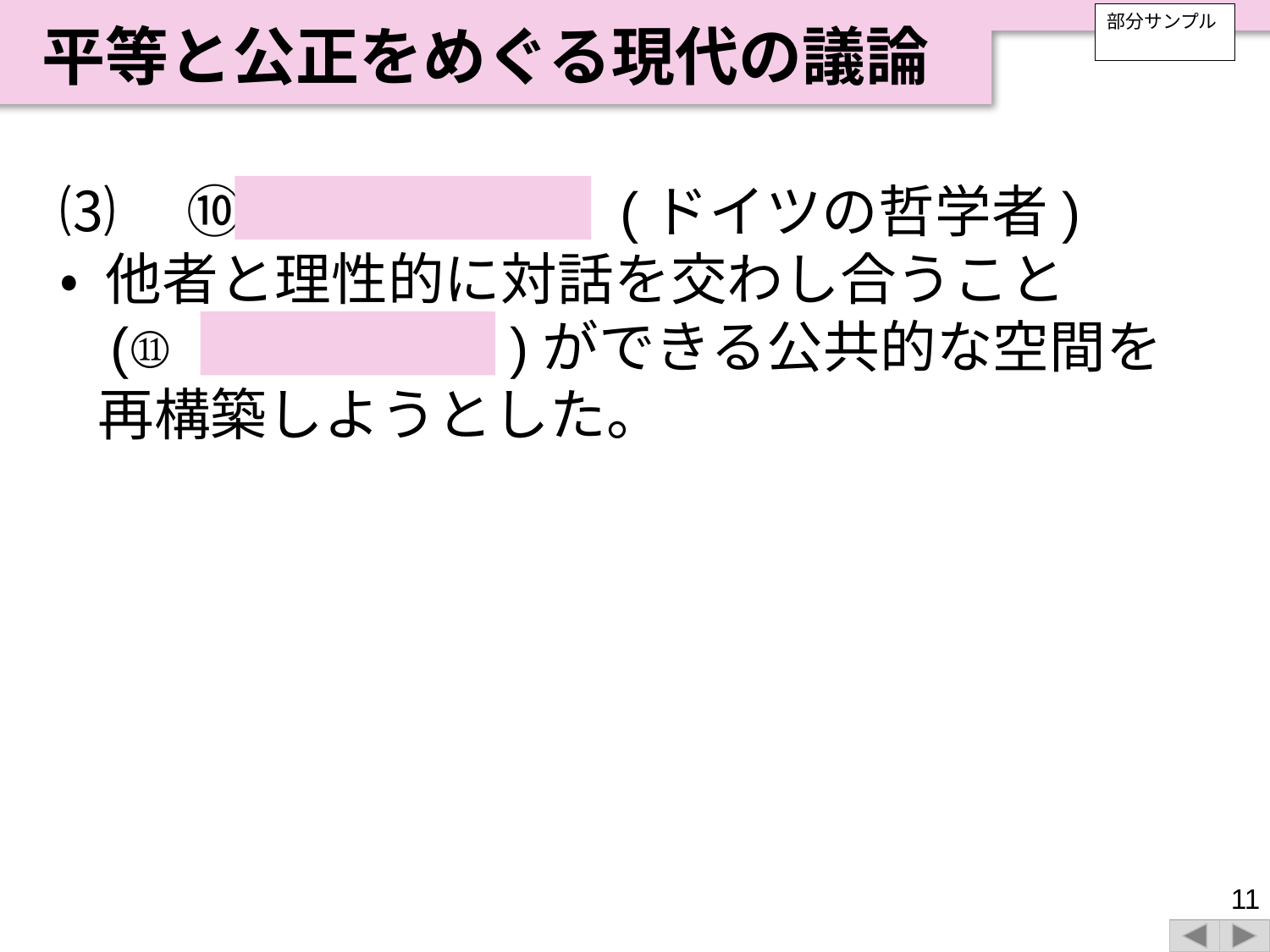

平等と公正をめぐる現代の議論
部分サンプル

⑶　⑩ ハーバーマス (ドイツの哲学者)
• 他者と理性的に対話を交わし合うこと
(⑪ 対話的理性 )ができる公共的な空間を再構築しようとした。

11